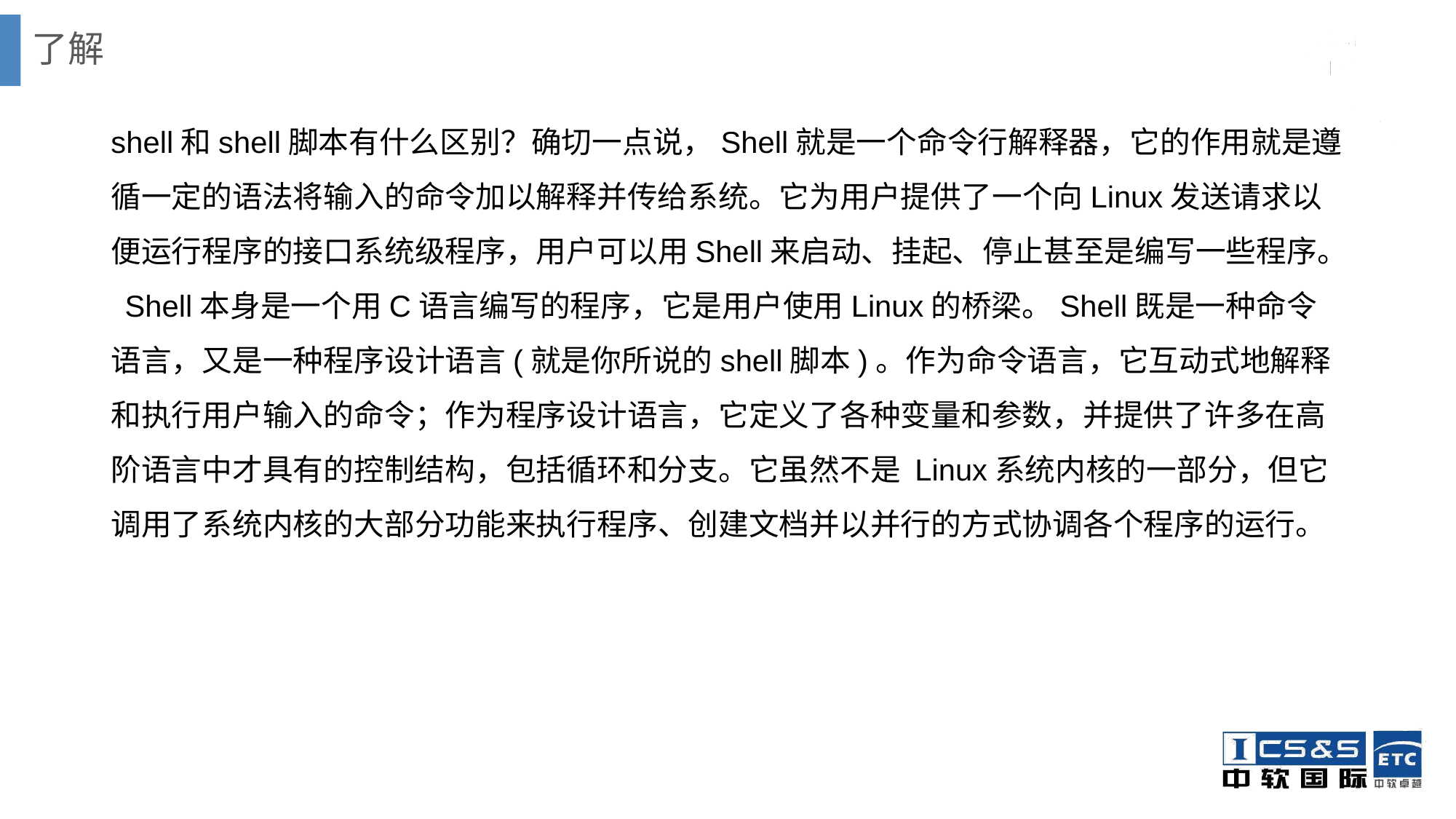

# 了解
shell和shell脚本有什么区别？确切一点说，Shell就是一个命令行解释器，它的作用就是遵循一定的语法将输入的命令加以解释并传给系统。它为用户提供了一个向Linux发送请求以便运行程序的接口系统级程序，用户可以用Shell来启动、挂起、停止甚至是编写一些程序。 Shell本身是一个用C语言编写的程序，它是用户使用Linux的桥梁。Shell既是一种命令语言，又是一种程序设计语言(就是你所说的shell脚本)。作为命令语言，它互动式地解释和执行用户输入的命令；作为程序设计语言，它定义了各种变量和参数，并提供了许多在高阶语言中才具有的控制结构，包括循环和分支。它虽然不是 Linux系统内核的一部分，但它调用了系统内核的大部分功能来执行程序、创建文档并以并行的方式协调各个程序的运行。